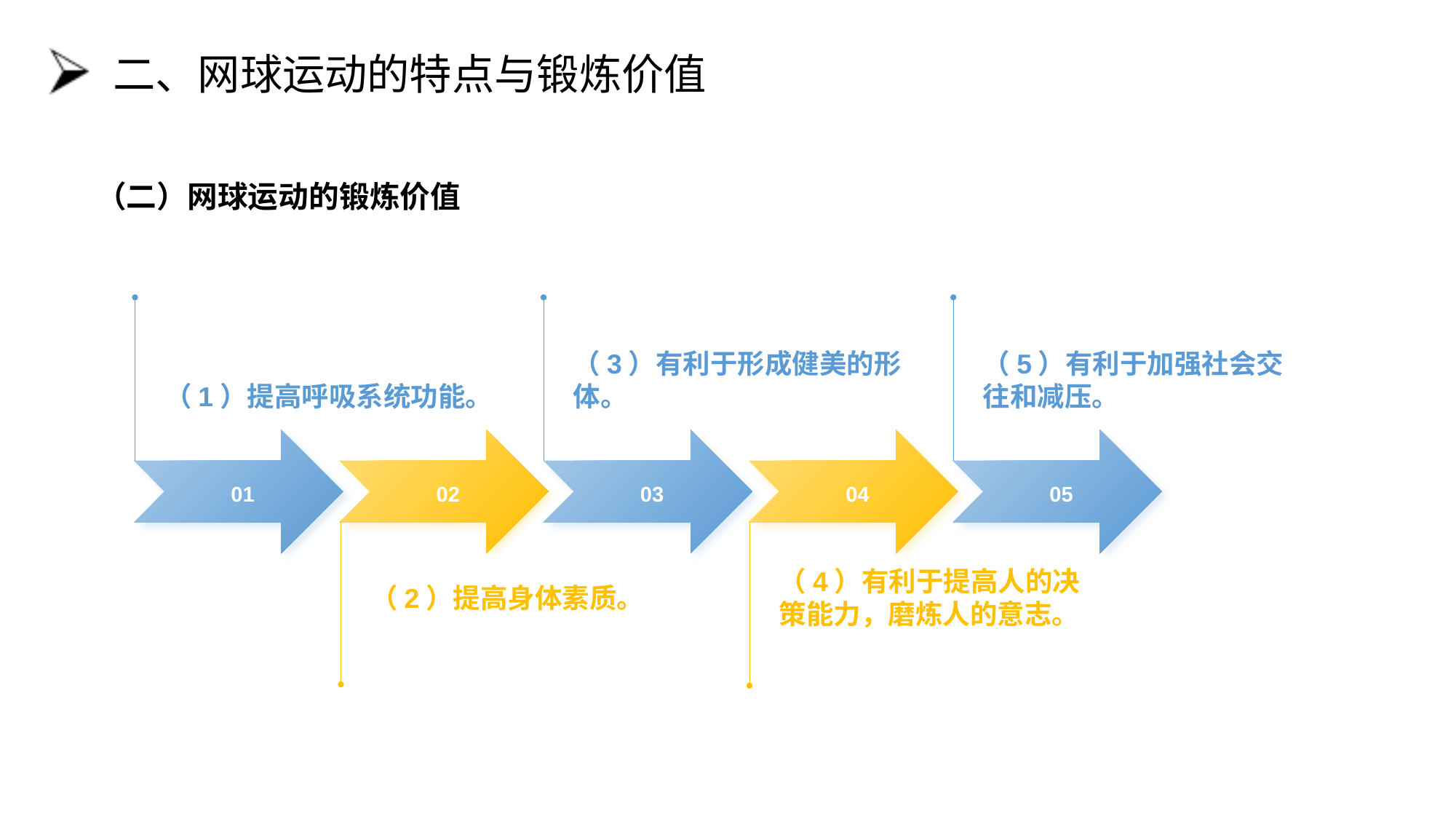

# 二、网球运动的特点与锻炼价值
（二）网球运动的锻炼价值
（1）提高呼吸系统功能。
（3）有利于形成健美的形体。
（5）有利于加强社会交往和减压。
01
02
03
04
05
（2）提高身体素质。
（4）有利于提高人的决策能力，磨炼人的意志。